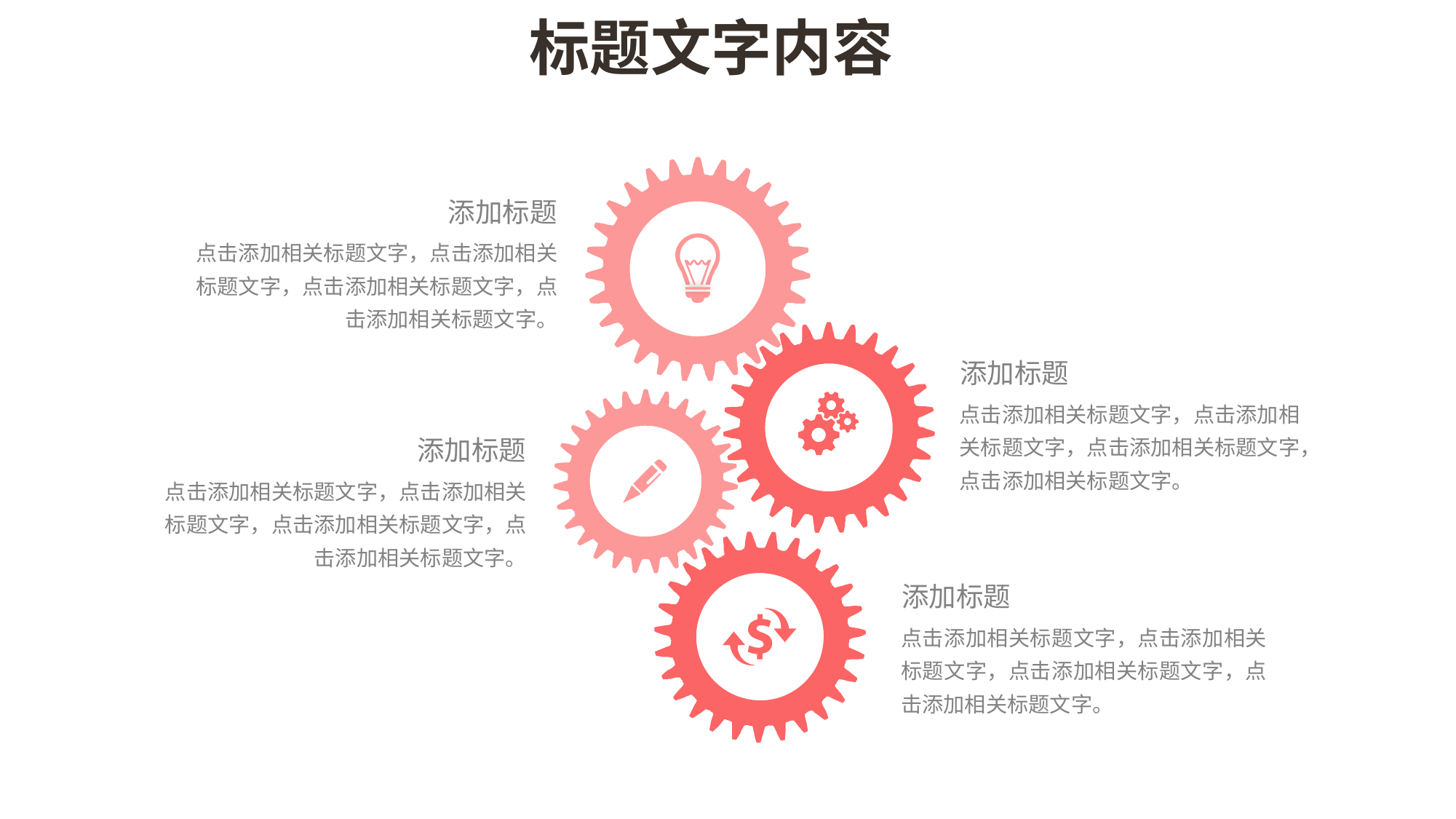

标题文字内容

添加标题
点击添加相关标题文字，点击添加相关标题文字，点击添加相关标题文字，点击添加相关标题文字。
添加标题
点击添加相关标题文字，点击添加相关标题文字，点击添加相关标题文字，点击添加相关标题文字。
添加标题
点击添加相关标题文字，点击添加相关标题文字，点击添加相关标题文字，点击添加相关标题文字。
添加标题
点击添加相关标题文字，点击添加相关标题文字，点击添加相关标题文字，点击添加相关标题文字。